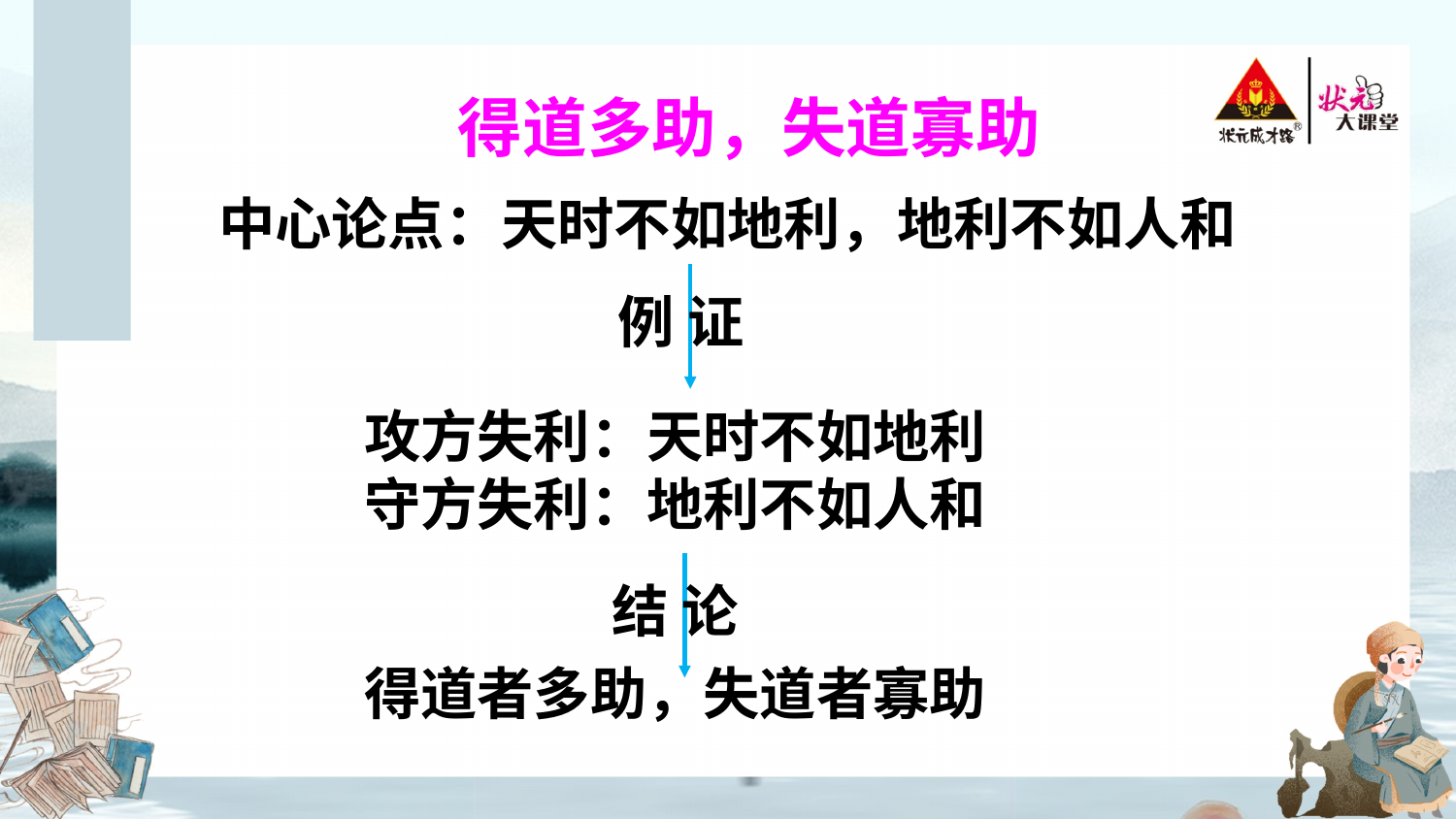

得道多助，失道寡助
中心论点：天时不如地利，地利不如人和
例 证
攻方失利：天时不如地利
守方失利：地利不如人和
结 论
得道者多助，失道者寡助